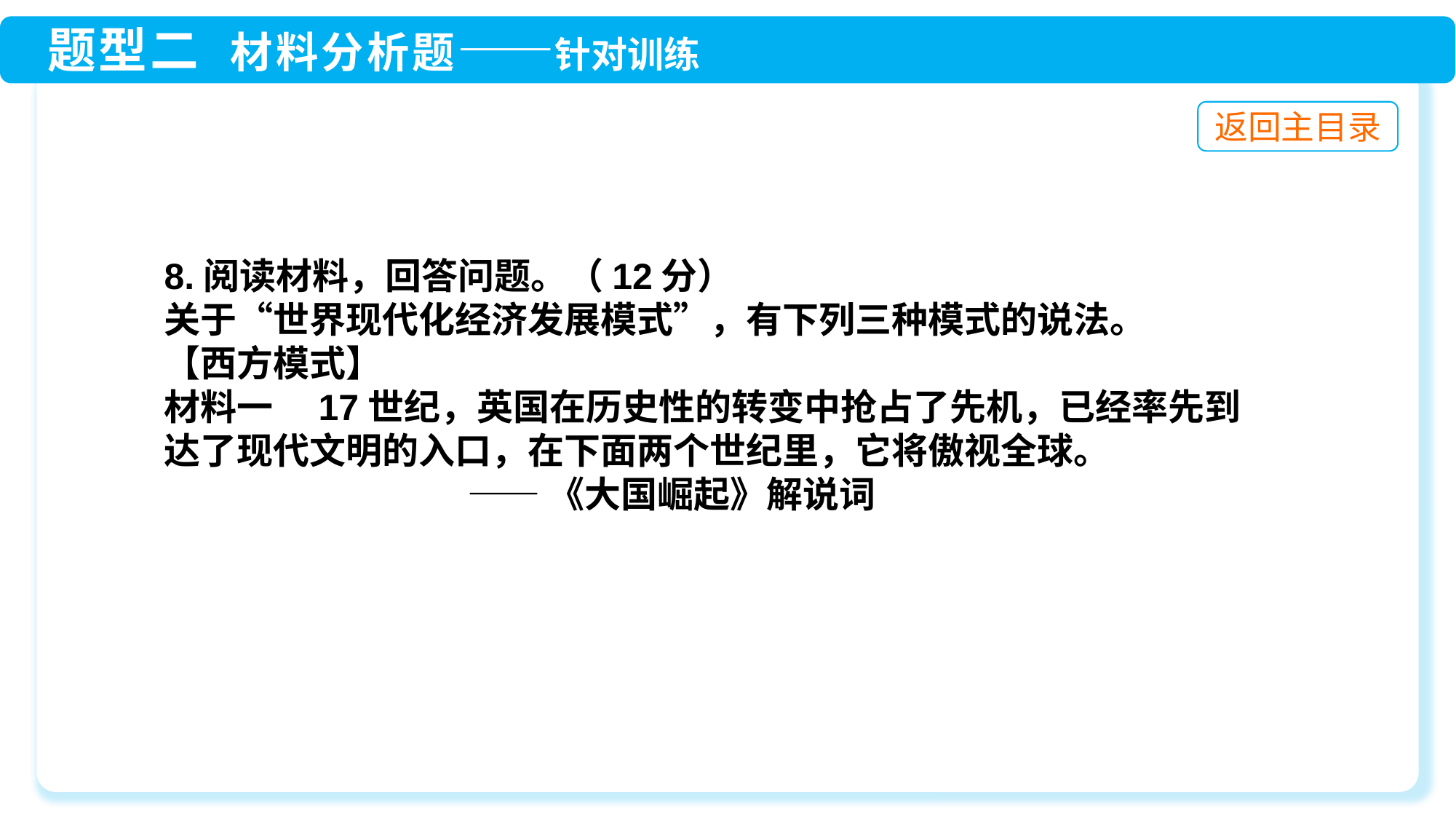

8.阅读材料，回答问题。（12分）
关于“世界现代化经济发展模式”，有下列三种模式的说法。
【西方模式】
材料一　17世纪，英国在历史性的转变中抢占了先机，已经率先到达了现代文明的入口，在下面两个世纪里，它将傲视全球。
                                     ——《大国崛起》解说词